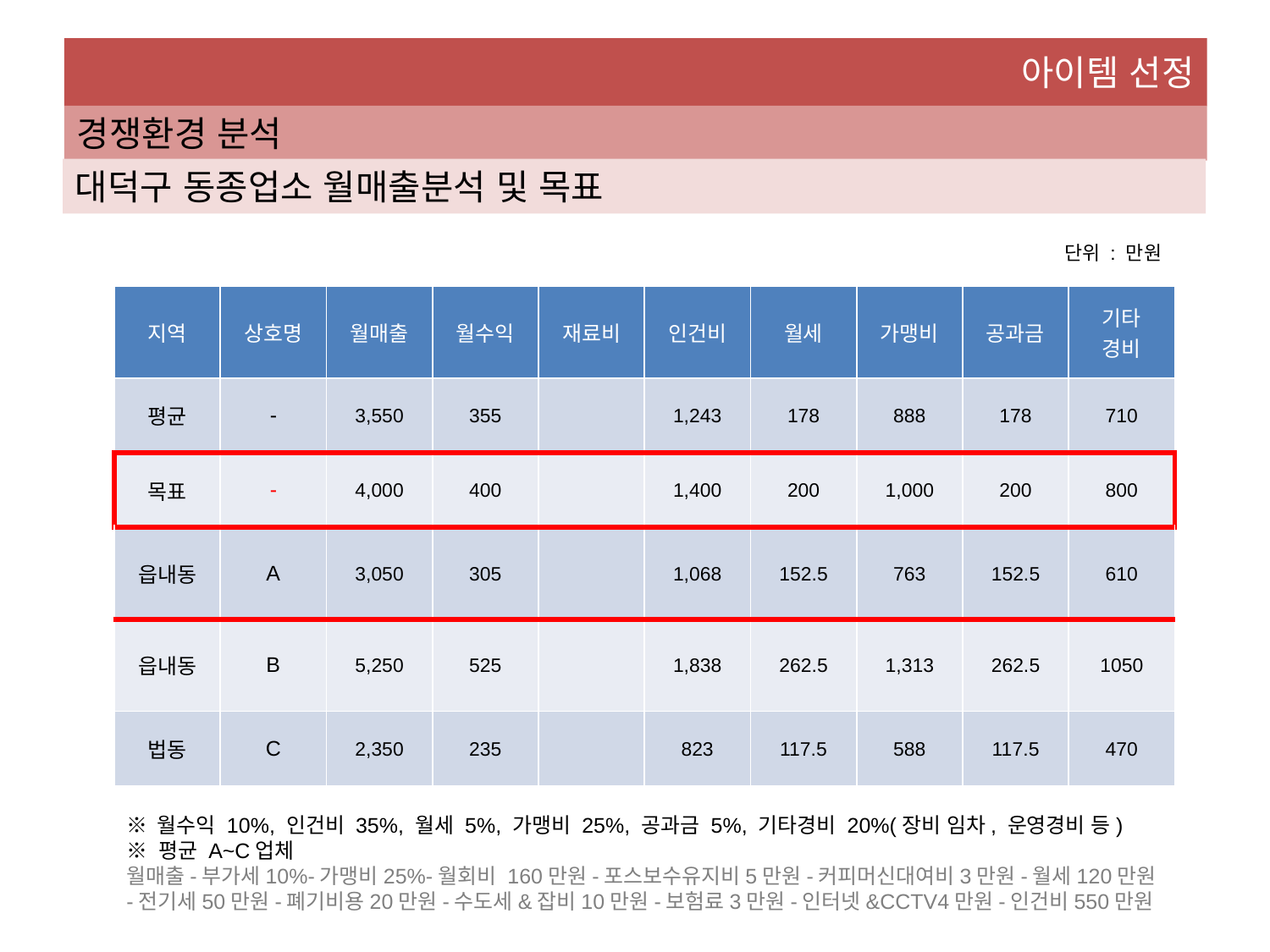

아이템 선정
경쟁환경 분석
대덕구 동종업소 월매출분석 및 목표
단위 : 만원
| 지역 | 상호명 | 월매출 | 월수익 | 재료비 | 인건비 | 월세 | 가맹비 | 공과금 | 기타 경비 |
| --- | --- | --- | --- | --- | --- | --- | --- | --- | --- |
| 평균 | - | 3,550 | 355 |  | 1,243 | 178 | 888 | 178 | 710 |
| 목표 | - | 4,000 | 400 |  | 1,400 | 200 | 1,000 | 200 | 800 |
| 읍내동 | A | 3,050 | 305 |  | 1,068 | 152.5 | 763 | 152.5 | 610 |
| 읍내동 | B | 5,250 | 525 |  | 1,838 | 262.5 | 1,313 | 262.5 | 1050 |
| 법동 | C | 2,350 | 235 |  | 823 | 117.5 | 588 | 117.5 | 470 |
※ 월수익 10%, 인건비 35%, 월세 5%, 가맹비 25%, 공과금 5%, 기타경비 20%(장비 임차, 운영경비 등)
※ 평균 A~C업체
월매출-부가세10%-가맹비25%-월회비 160만원-포스보수유지비5만원-커피머신대여비3만원-월세120만원-전기세50만원-폐기비용20만원-수도세&잡비10만원-보험료3만원-인터넷&CCTV4만원-인건비550만원